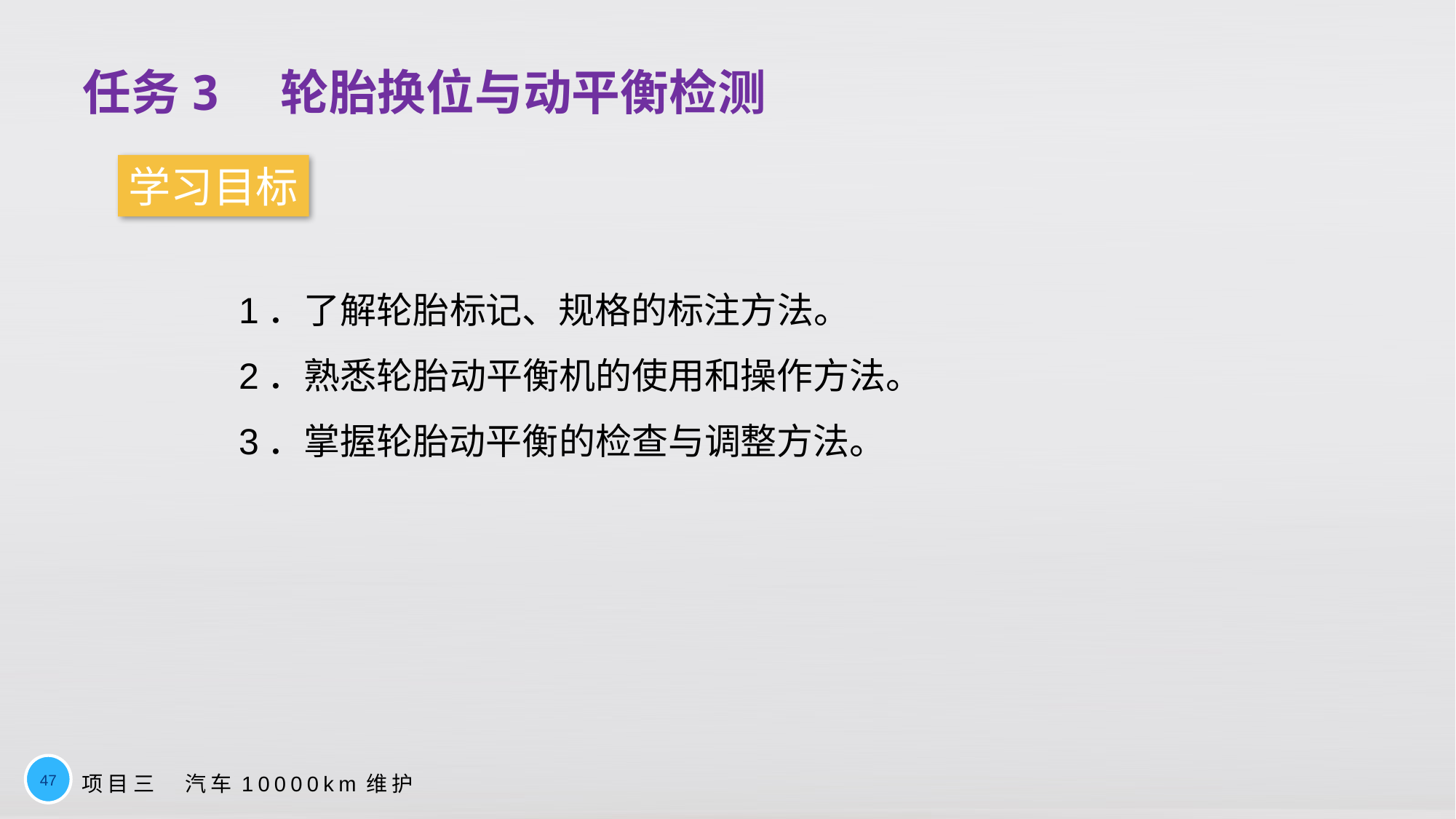

任务3　轮胎换位与动平衡检测
学习目标
1．了解轮胎标记、规格的标注方法。
2．熟悉轮胎动平衡机的使用和操作方法。
3．掌握轮胎动平衡的检查与调整方法。
47